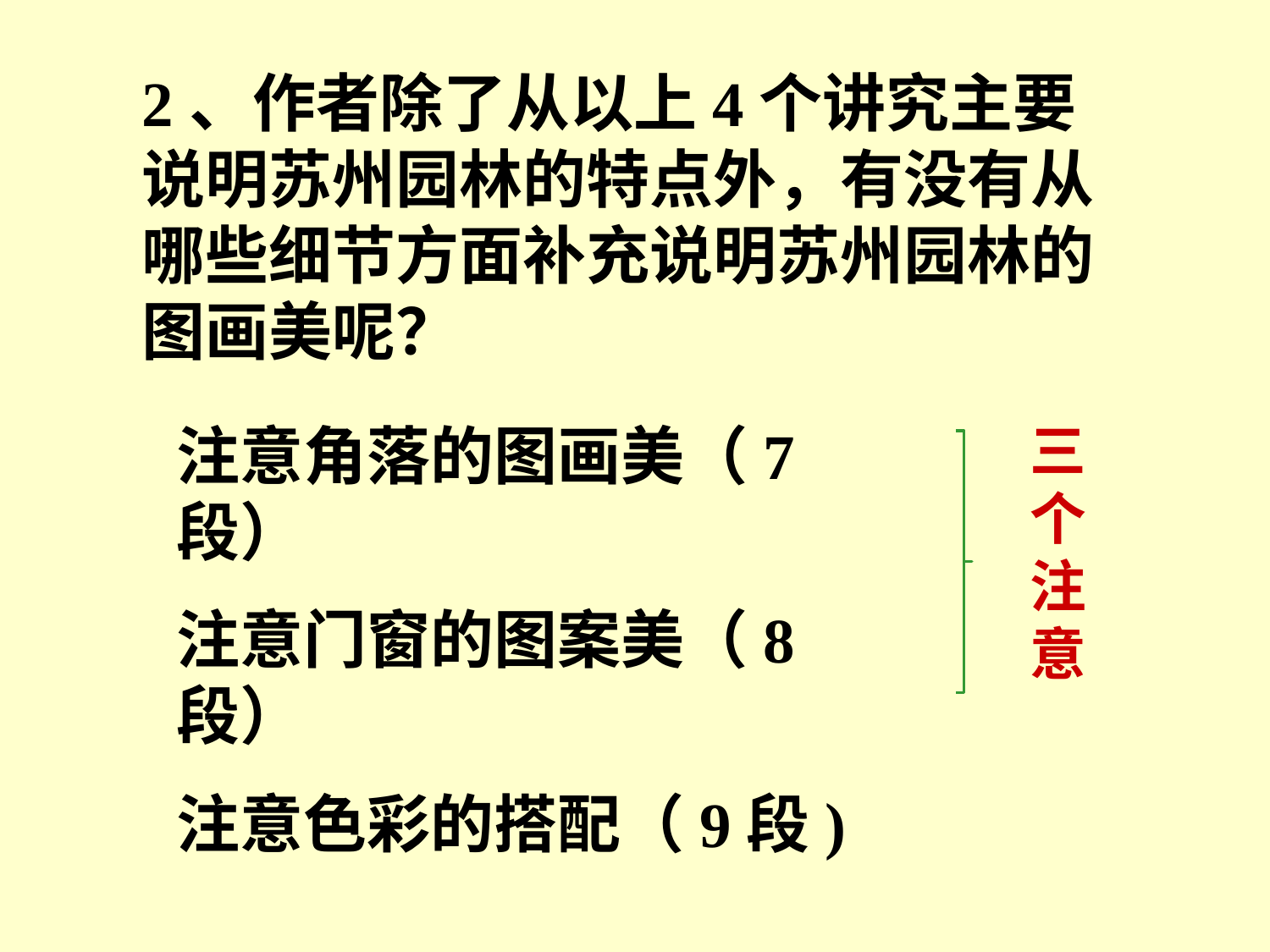

2、作者除了从以上4个讲究主要说明苏州园林的特点外，有没有从哪些细节方面补充说明苏州园林的图画美呢？
注意角落的图画美（7段）
注意门窗的图案美（8段）
注意色彩的搭配（9段)
三个注意